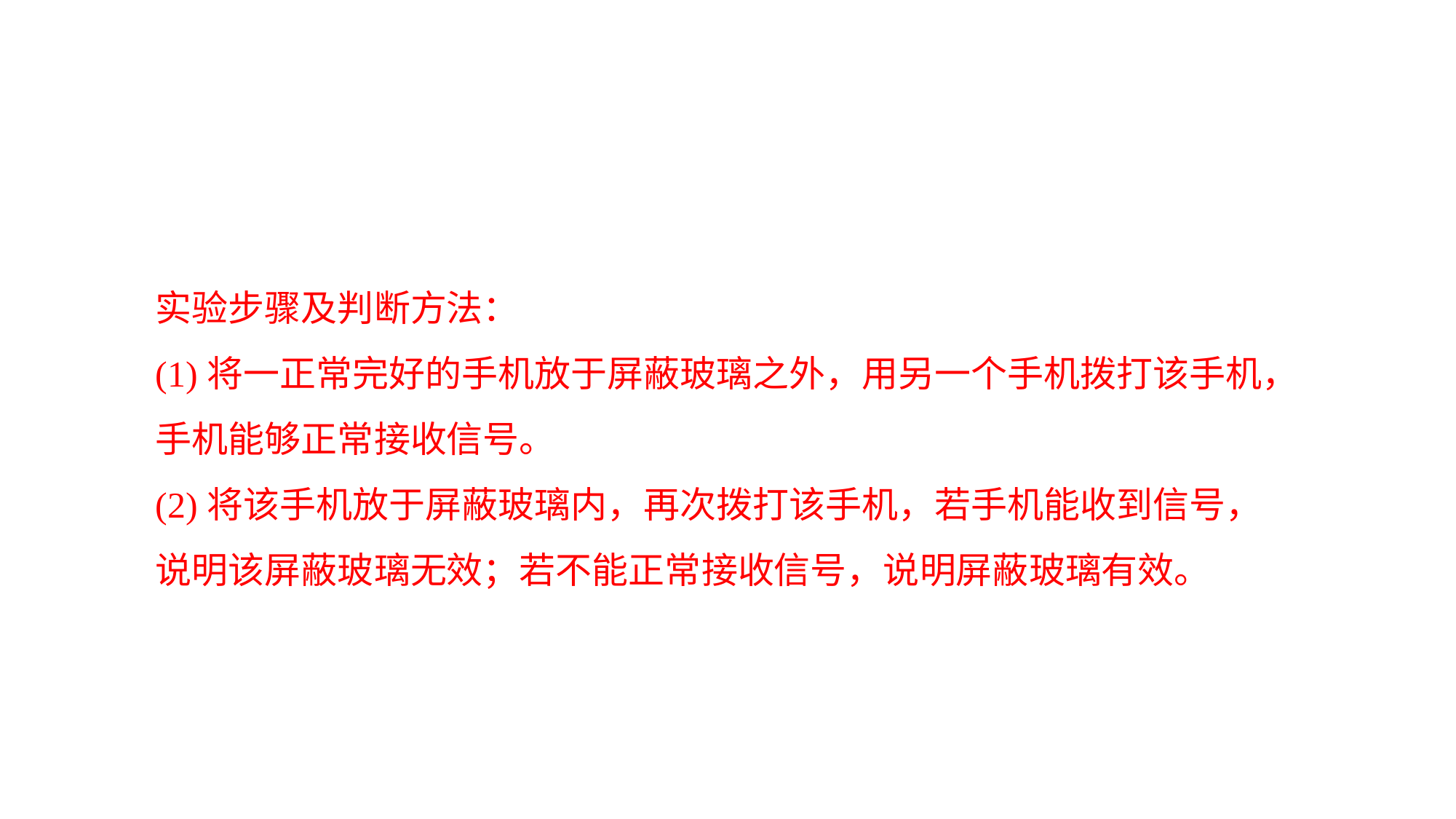

实验步骤及判断方法：
(1)将一正常完好的手机放于屏蔽玻璃之外，用另一个手机拨打该手机，
手机能够正常接收信号。
(2)将该手机放于屏蔽玻璃内，再次拨打该手机，若手机能收到信号，
说明该屏蔽玻璃无效；若不能正常接收信号，说明屏蔽玻璃有效。